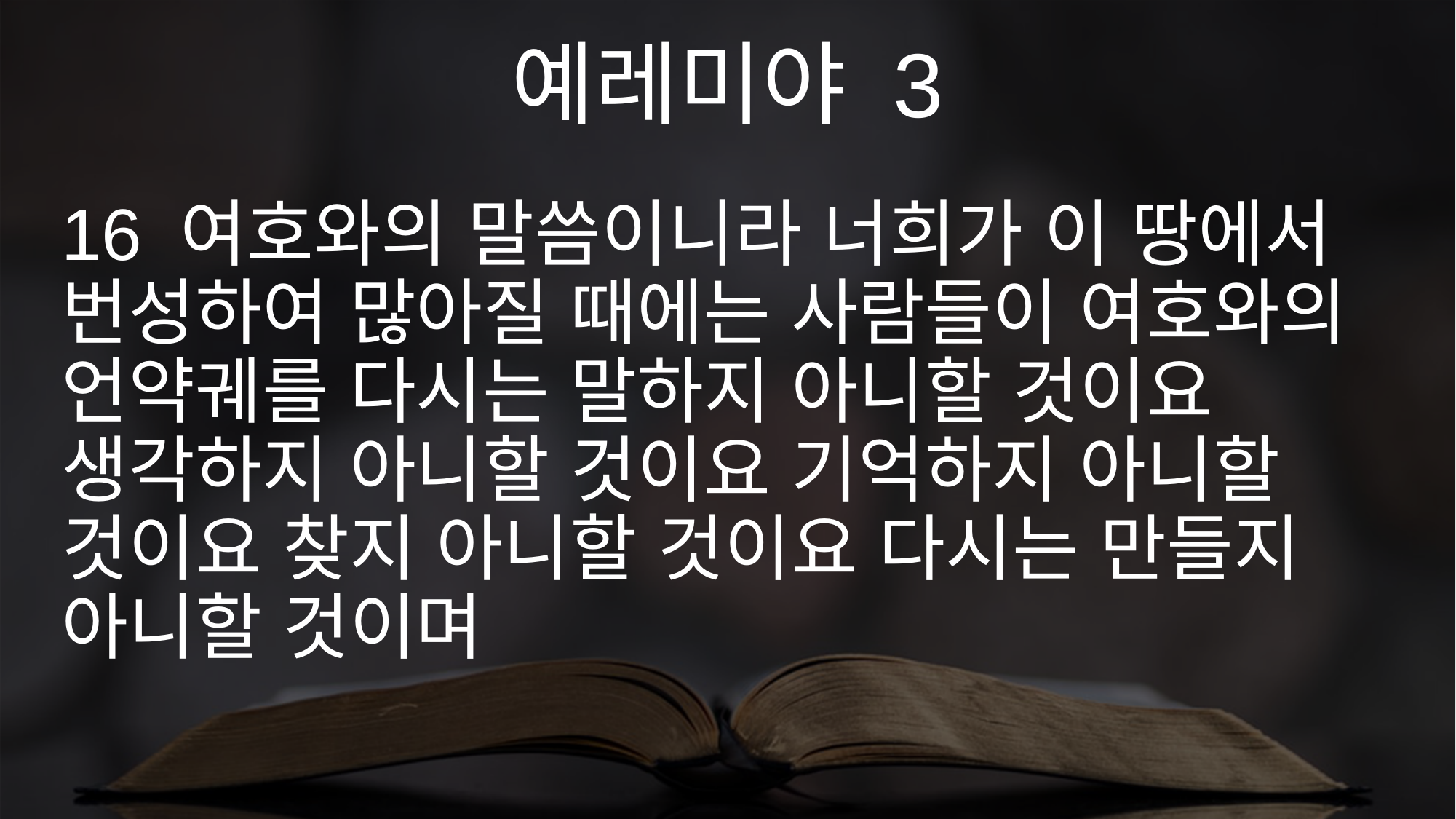

예레미야 3
16 여호와의 말씀이니라 너희가 이 땅에서 번성하여 많아질 때에는 사람들이 여호와의 언약궤를 다시는 말하지 아니할 것이요 생각하지 아니할 것이요 기억하지 아니할 것이요 찾지 아니할 것이요 다시는 만들지 아니할 것이며